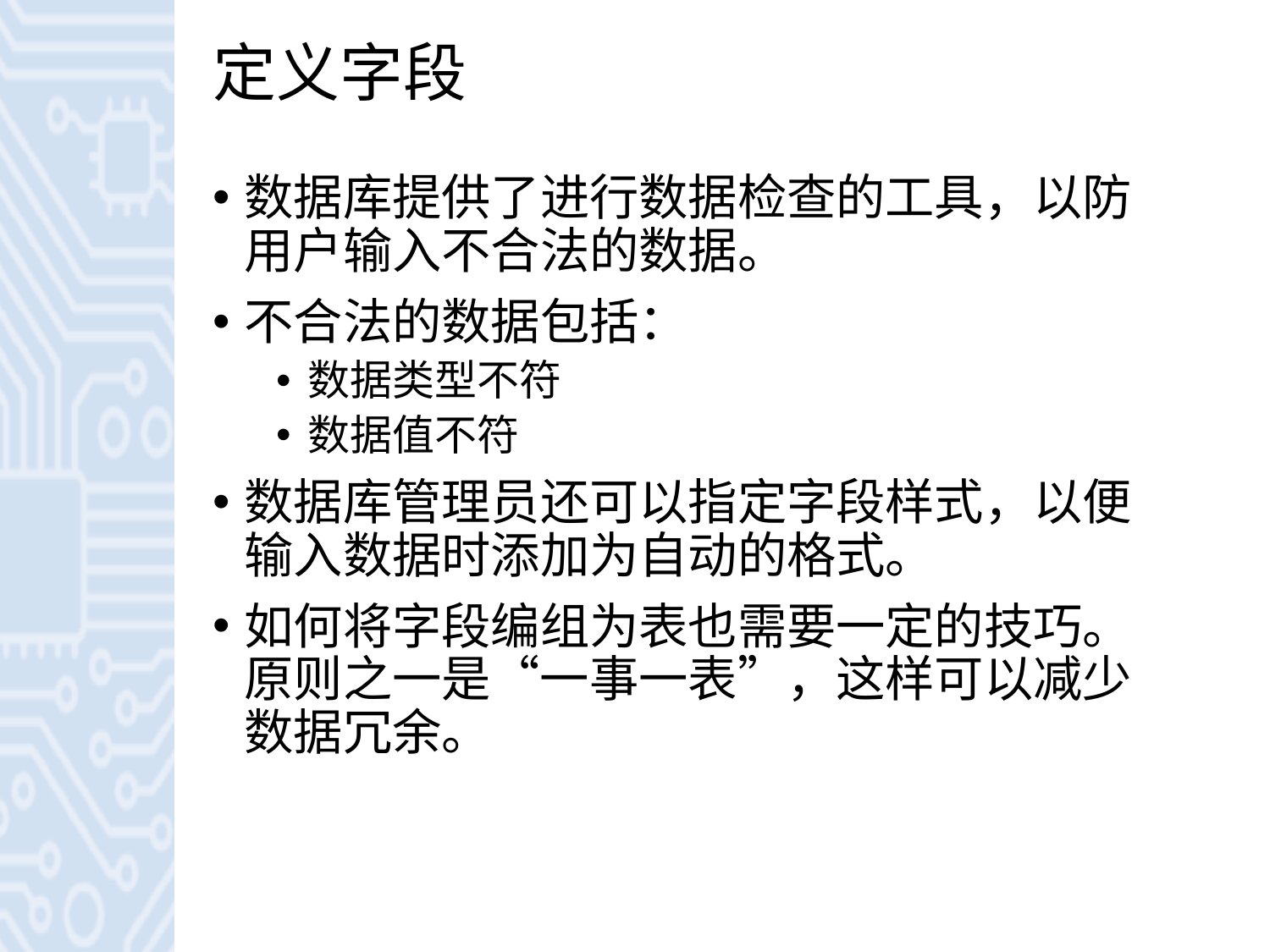

# 定义字段
数据库提供了进行数据检查的工具，以防用户输入不合法的数据。
不合法的数据包括：
数据类型不符
数据值不符
数据库管理员还可以指定字段样式，以便输入数据时添加为自动的格式。
如何将字段编组为表也需要一定的技巧。原则之一是“一事一表”，这样可以减少数据冗余。